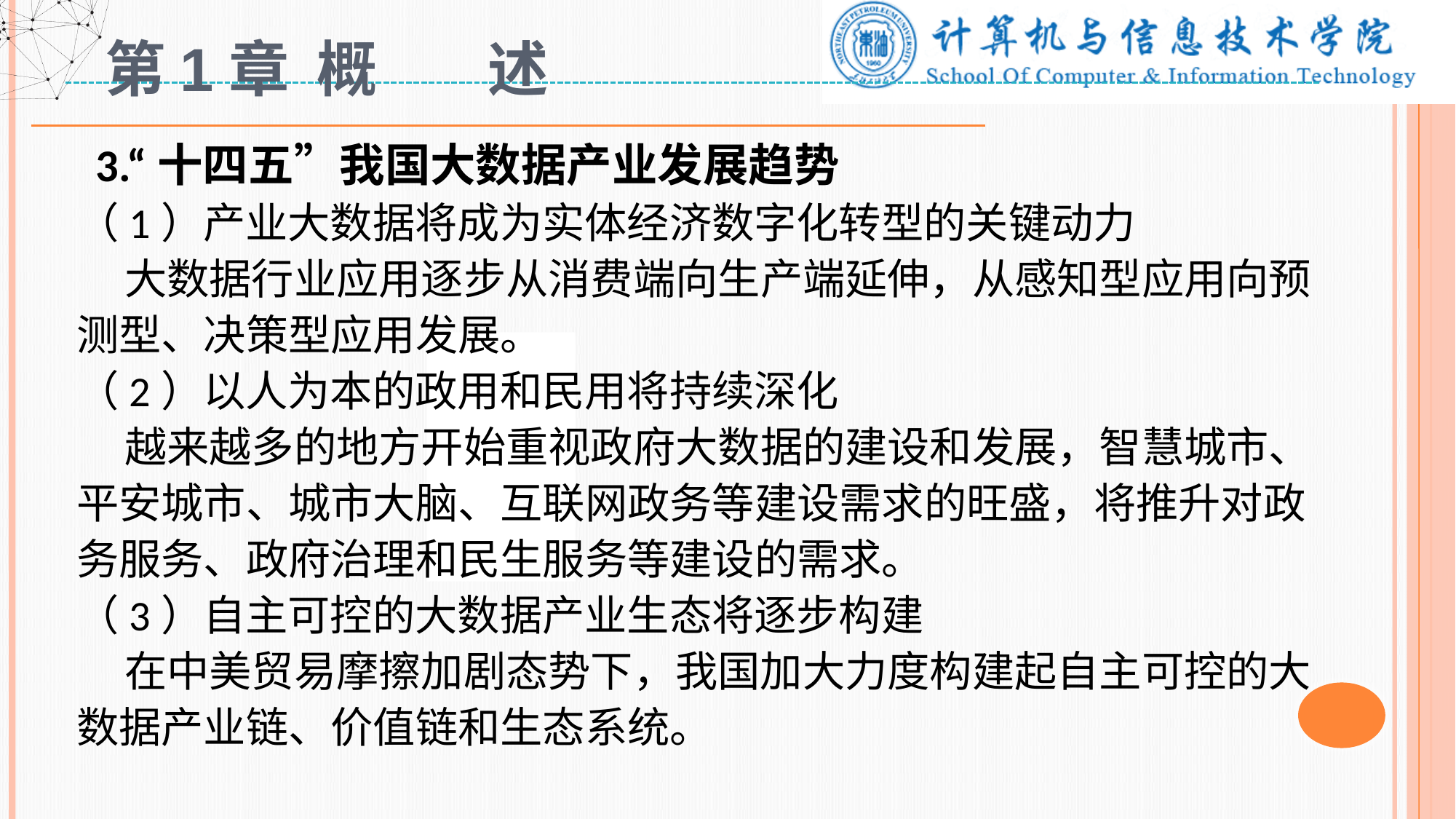

# 第1章  概        述
  3.“十四五”我国大数据产业发展趋势
（1）产业大数据将成为实体经济数字化转型的关键动力
    大数据行业应用逐步从消费端向生产端延伸，从感知型应用向预测型、决策型应用发展。
（2）以人为本的政用和民用将持续深化
    越来越多的地方开始重视政府大数据的建设和发展，智慧城市、平安城市、城市大脑、互联网政务等建设需求的旺盛，将推升对政务服务、政府治理和民生服务等建设的需求。
（3）自主可控的大数据产业生态将逐步构建
    在中美贸易摩擦加剧态势下，我国加大力度构建起自主可控的大数据产业链、价值链和生态系统。